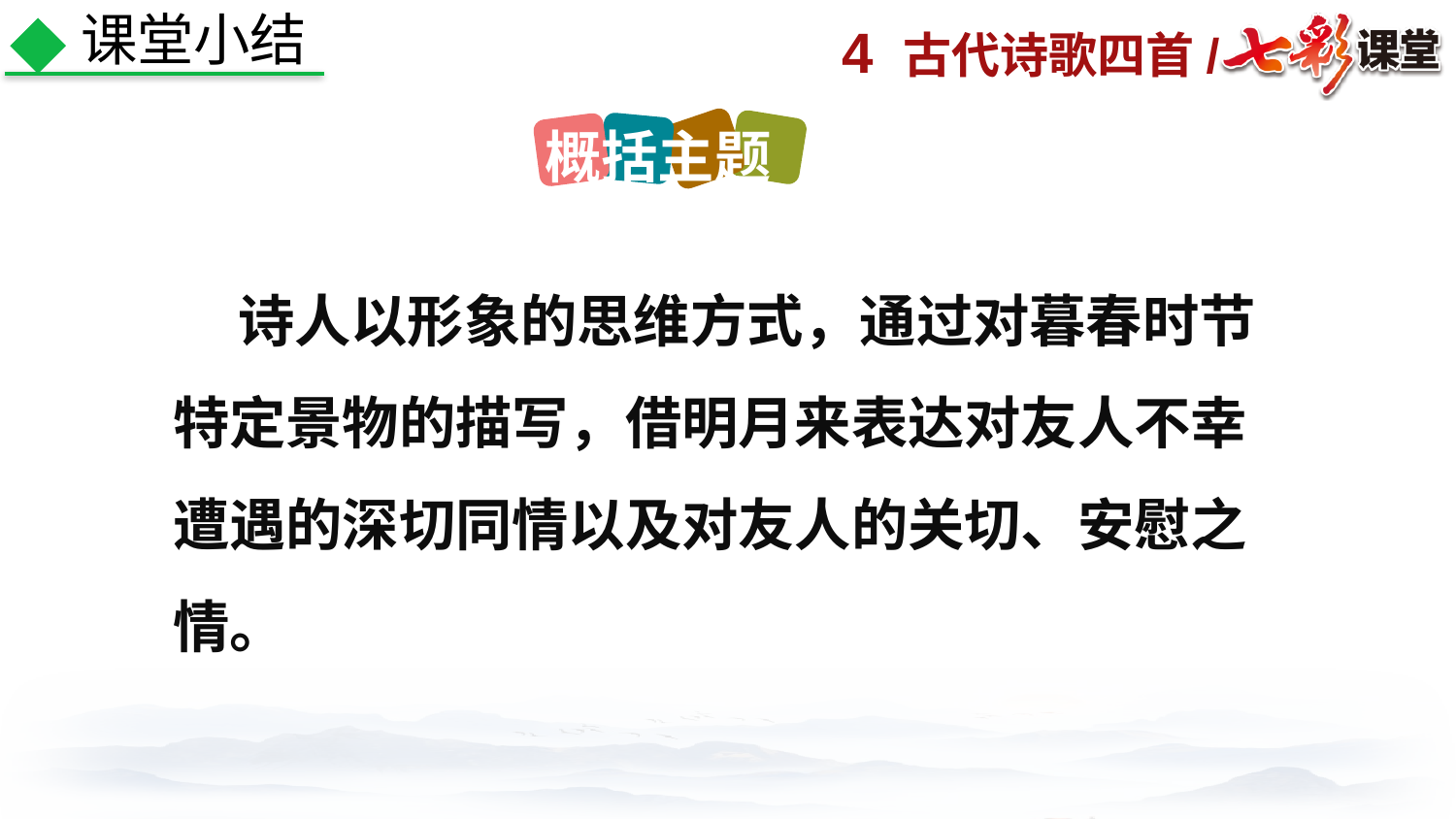

课堂小结

概括主题

    诗人以形象的思维方式，通过对暮春时节特定景物的描写，借明月来表达对友人不幸遭遇的深切同情以及对友人的关切、安慰之情。